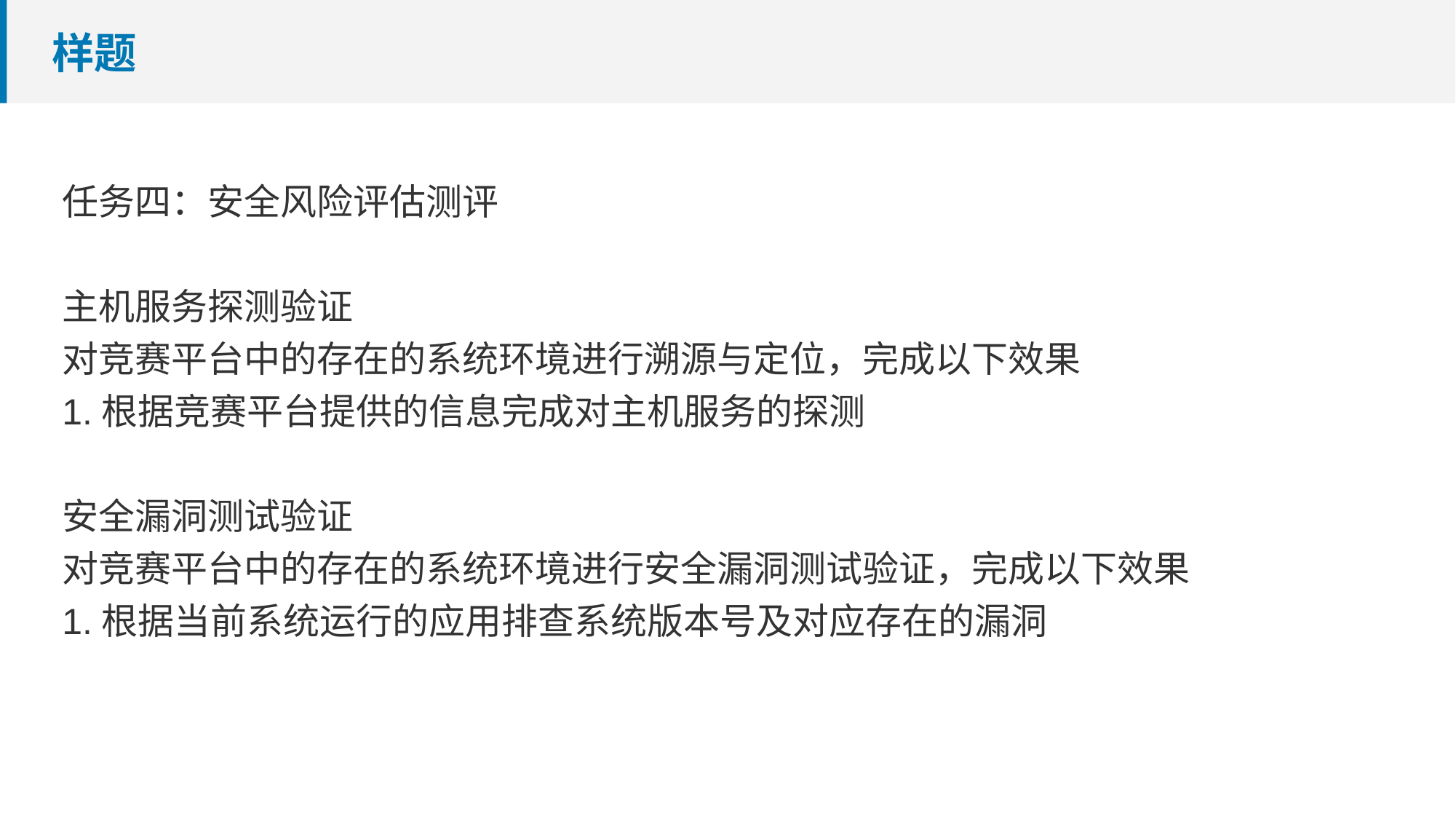

# 样题
任务四：安全风险评估测评

主机服务探测验证
对竞赛平台中的存在的系统环境进行溯源与定位，完成以下效果
1.根据竞赛平台提供的信息完成对主机服务的探测

安全漏洞测试验证
对竞赛平台中的存在的系统环境进行安全漏洞测试验证，完成以下效果
1.根据当前系统运行的应用排查系统版本号及对应存在的漏洞